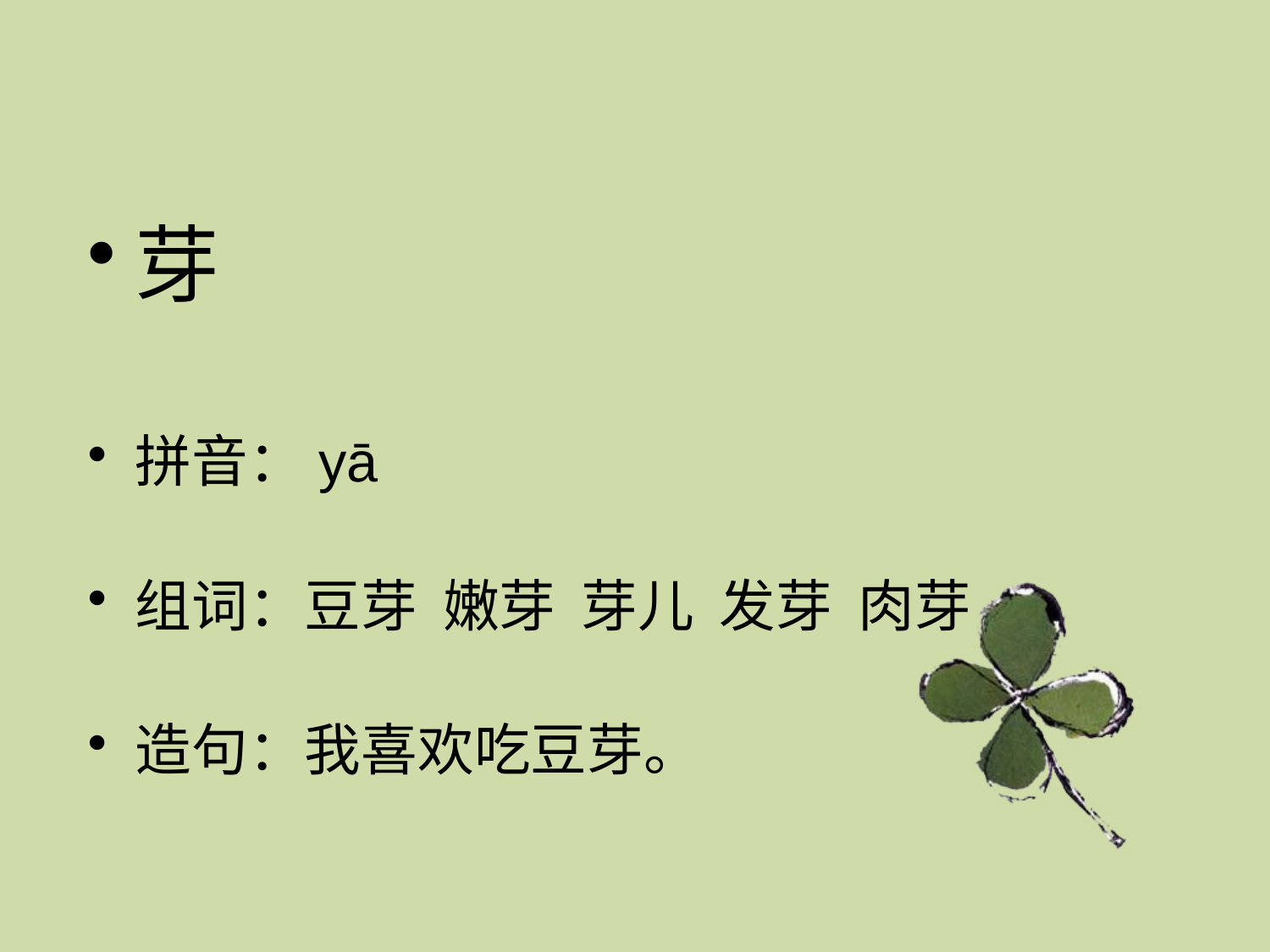

#
芽

拼音：yā

组词：豆芽  嫩芽  芽儿  发芽  肉芽

造句：我喜欢吃豆芽。